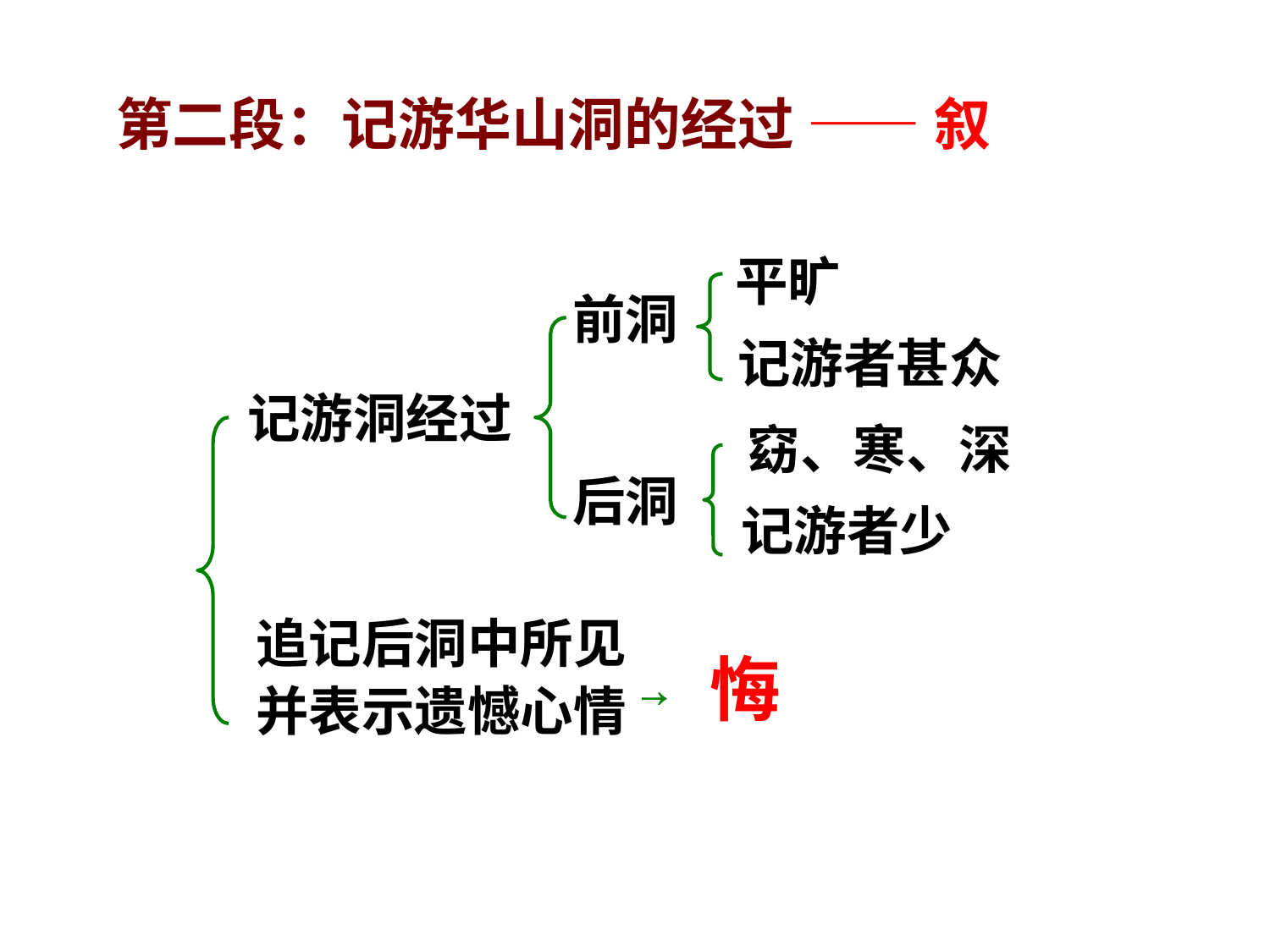

第二段：记游华山洞的经过
——叙
平旷

前洞

记游者甚众
记游洞经过

窈、寒、深

后洞
记游者少
追记后洞中所见
并表示遗憾心情
悔
→